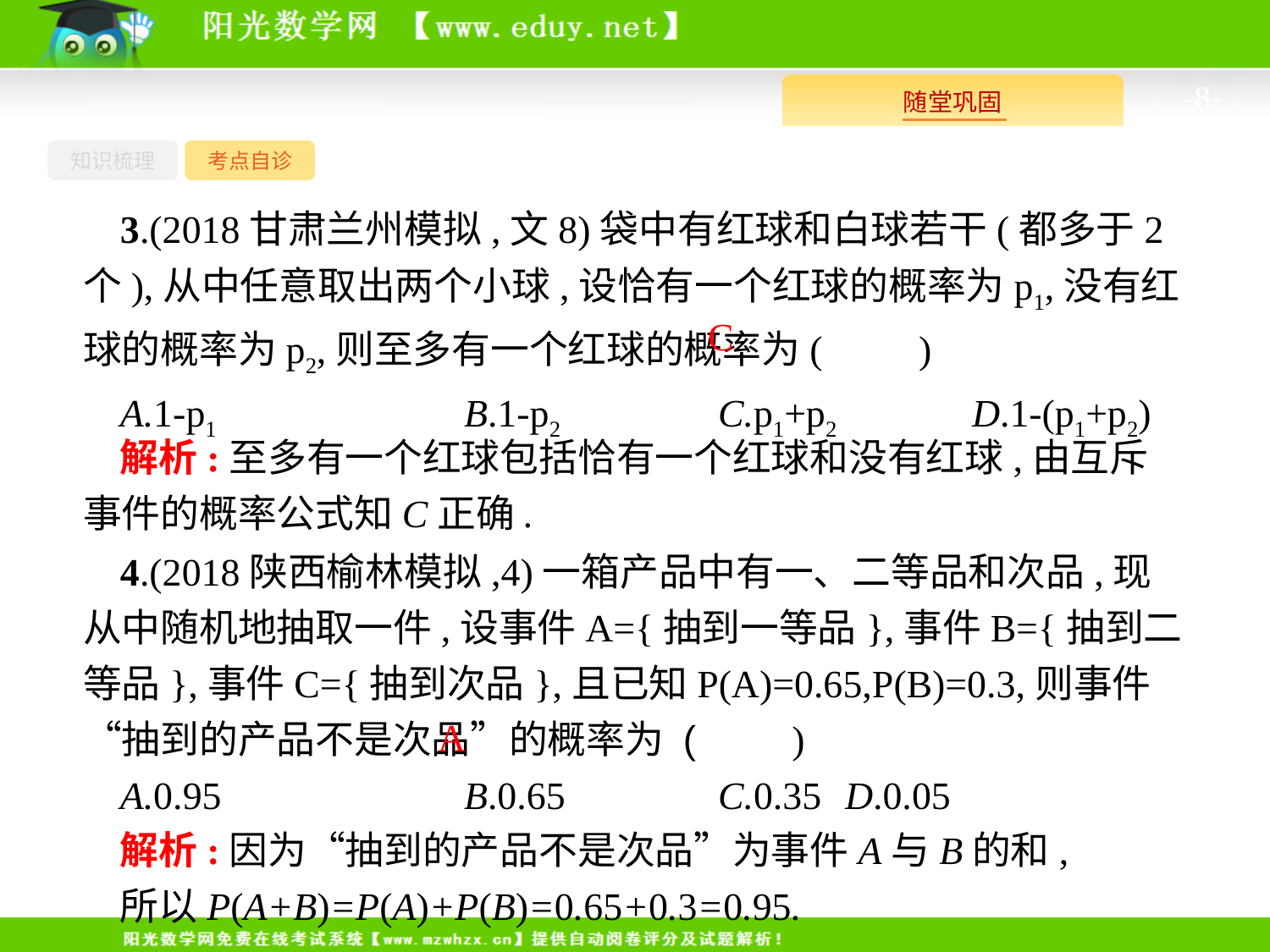

-8-
知识梳理
考点自诊
3.(2018甘肃兰州模拟,文8)袋中有红球和白球若干(都多于2个),从中任意取出两个小球,设恰有一个红球的概率为p1,没有红球的概率为p2,则至多有一个红球的概率为(　　)
A.1-p1		B.1-p2		C.p1+p2		D.1-(p1+p2)
C
解析:至多有一个红球包括恰有一个红球和没有红球,由互斥事件的概率公式知C正确.
4.(2018陕西榆林模拟,4)一箱产品中有一、二等品和次品,现从中随机地抽取一件,设事件A={抽到一等品},事件B={抽到二等品},事件C={抽到次品},且已知P(A)=0.65,P(B)=0.3,则事件“抽到的产品不是次品”的概率为 (　　)
A.0.95		B.0.65		C.0.35	D.0.05
A
解析:因为“抽到的产品不是次品”为事件A与B的和,
所以P(A+B)=P(A)+P(B)=0.65+0.3=0.95.